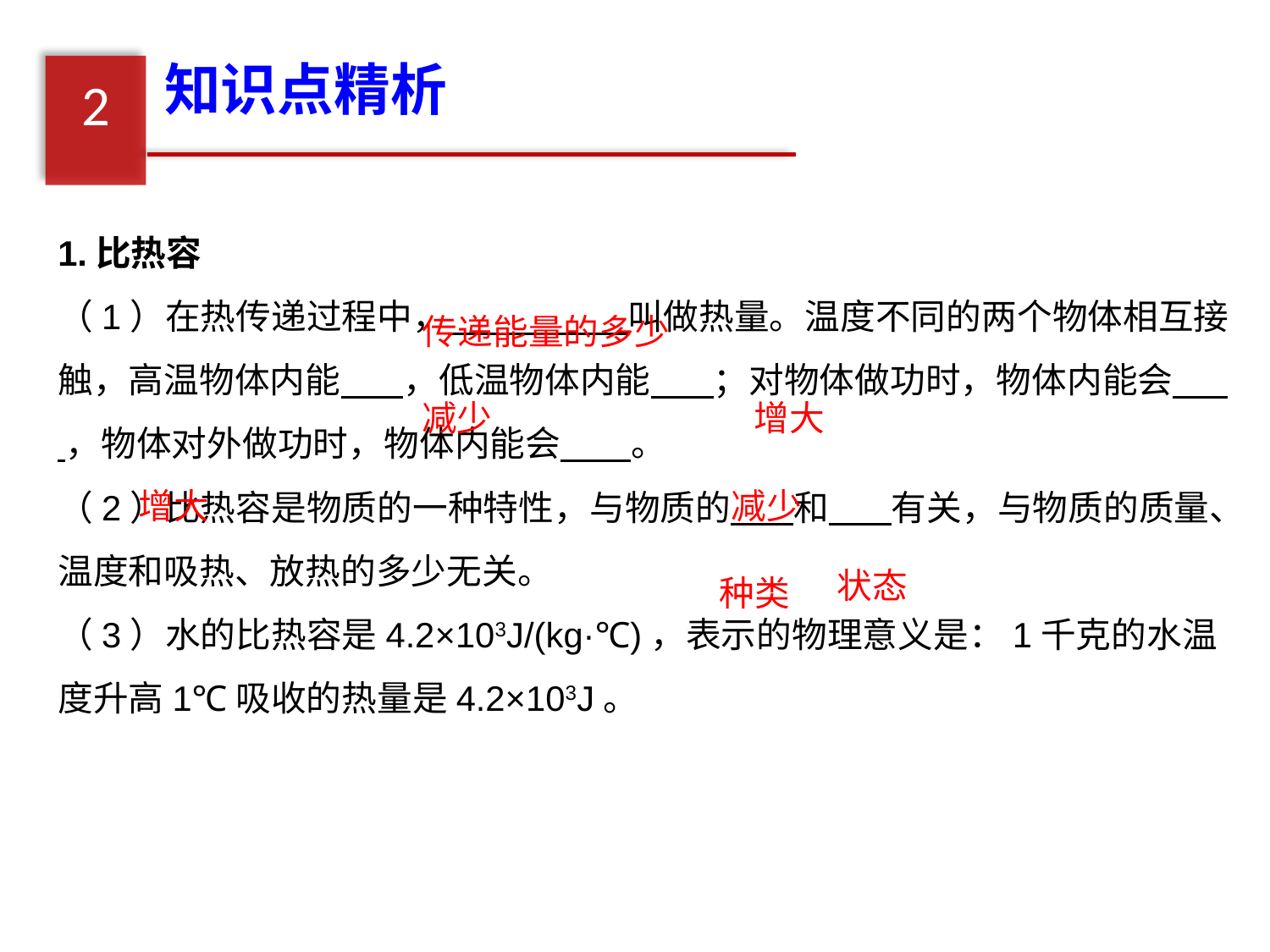

知识点精析

2
1.比热容
（1）在热传递过程中，                       叫做热量。温度不同的两个物体相互接触，高温物体内能        ，低温物体内能        ；对物体做功时，物体内能会         ，物体对外做功时，物体内能会         。
（2）比热容是物质的一种特性，与物质的        和        有关，与物质的质量、温度和吸热、放热的多少无关。
（3）水的比热容是4.2×103J/(kg·℃)，表示的物理意义是：1千克的水温度升高1℃吸收的热量是4.2×103J。
传递能量的多少
减少
增大
增大
减少
状态
种类